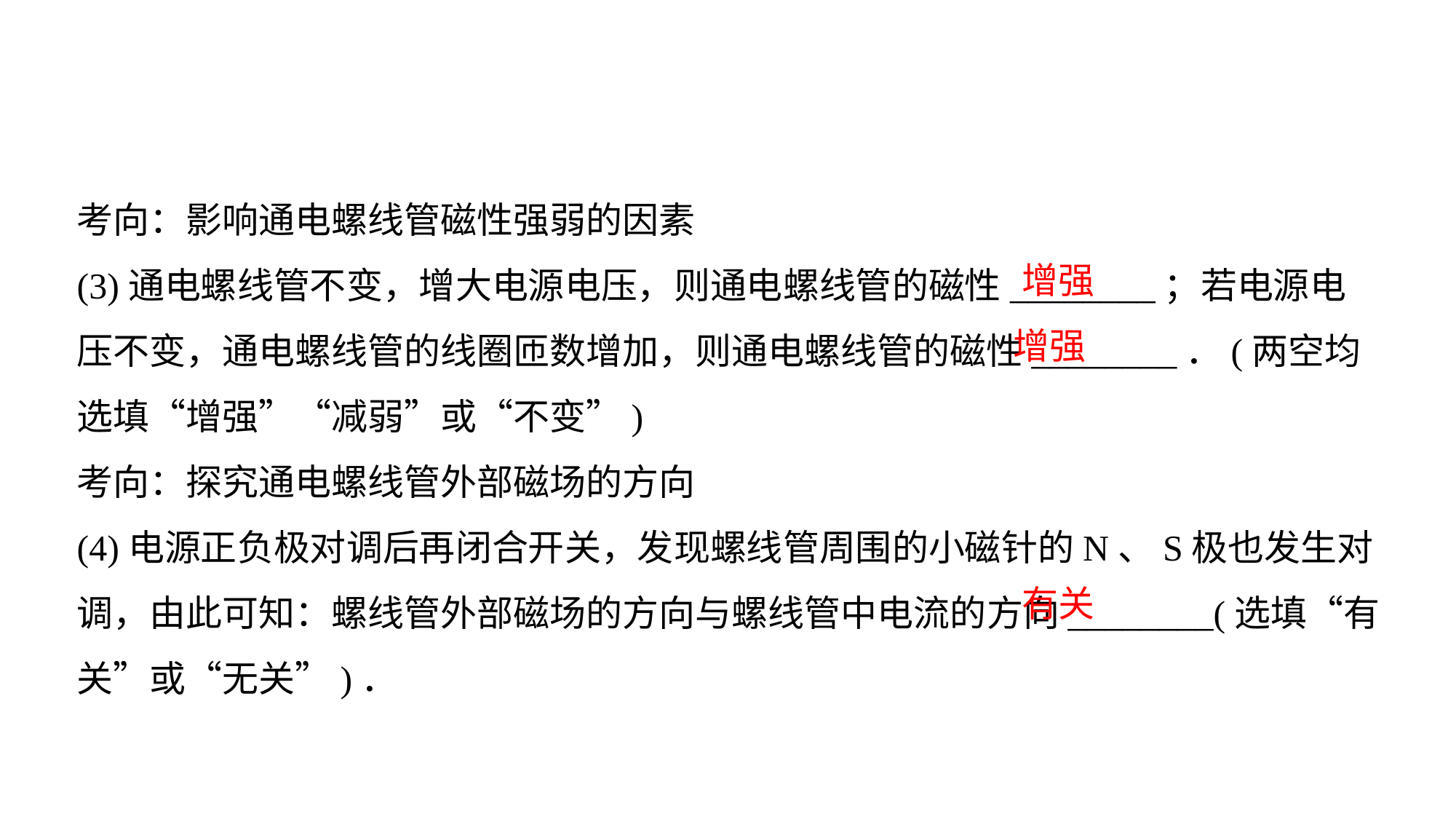

考向：影响通电螺线管磁性强弱的因素
(3)通电螺线管不变，增大电源电压，则通电螺线管的磁性________；若电源电压不变，通电螺线管的线圈匝数增加，则通电螺线管的磁性________．(两空均选填“增强”“减弱”或“不变”)考向：探究通电螺线管外部磁场的方向
(4)电源正负极对调后再闭合开关，发现螺线管周围的小磁针的N、S极也发生对调，由此可知：螺线管外部磁场的方向与螺线管中电流的方向________(选填“有关”或“无关”)．
增强
增强
有关